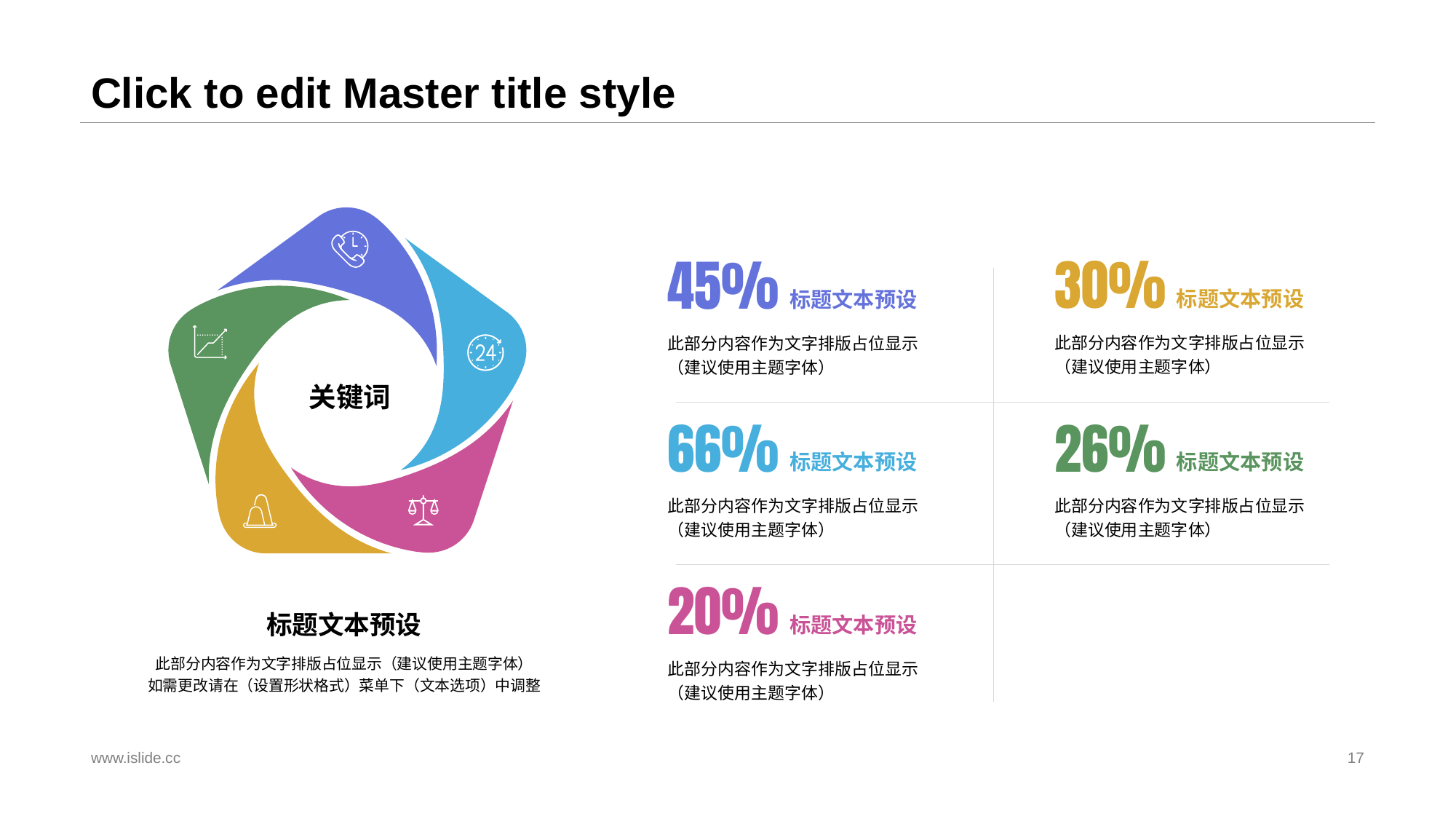

# Click to edit Master title style

30%
45%

标题文本预设
标题文本预设

此部分内容作为文字排版占位显示
（建议使用主题字体）
此部分内容作为文字排版占位显示
（建议使用主题字体）

关键词
66%
26%
标题文本预设
标题文本预设
此部分内容作为文字排版占位显示
（建议使用主题字体）
此部分内容作为文字排版占位显示
（建议使用主题字体）

20%
标题文本预设
标题文本预设
此部分内容作为文字排版占位显示（建议使用主题字体）
如需更改请在（设置形状格式）菜单下（文本选项）中调整
此部分内容作为文字排版占位显示
（建议使用主题字体）
www.islide.cc
17